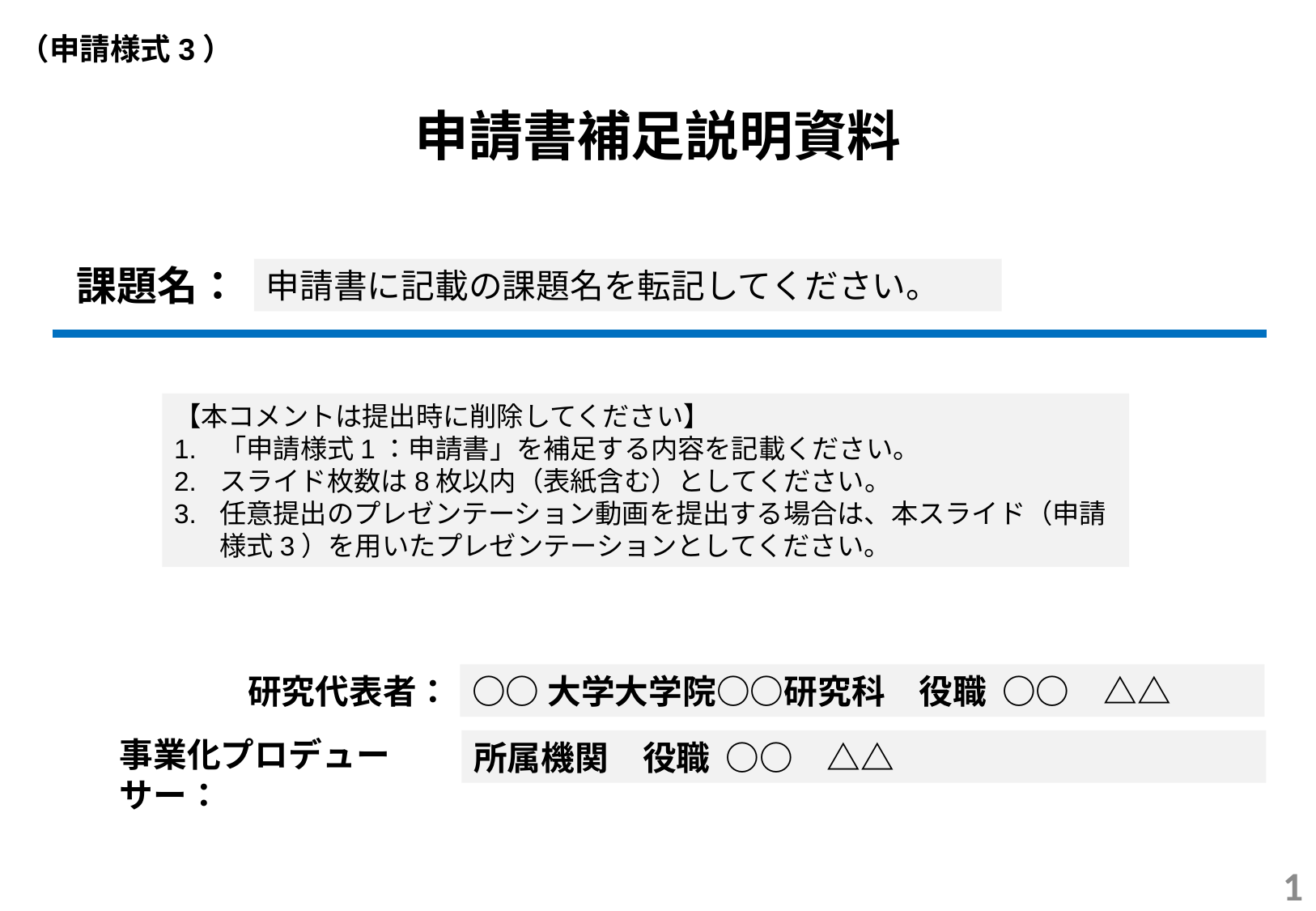

（申請様式3）
申請書補足説明資料
課題名：
申請書に記載の課題名を転記してください。
【本コメントは提出時に削除してください】
「申請様式1：申請書」を補足する内容を記載ください。
スライド枚数は8枚以内（表紙含む）としてください。
任意提出のプレゼンテーション動画を提出する場合は、本スライド（申請様式3）を用いたプレゼンテーションとしてください。
研究代表者：
○○大学大学院○○研究科　役職  ○○　△△
事業化プロデューサー：
所属機関　役職  ○○　△△
1